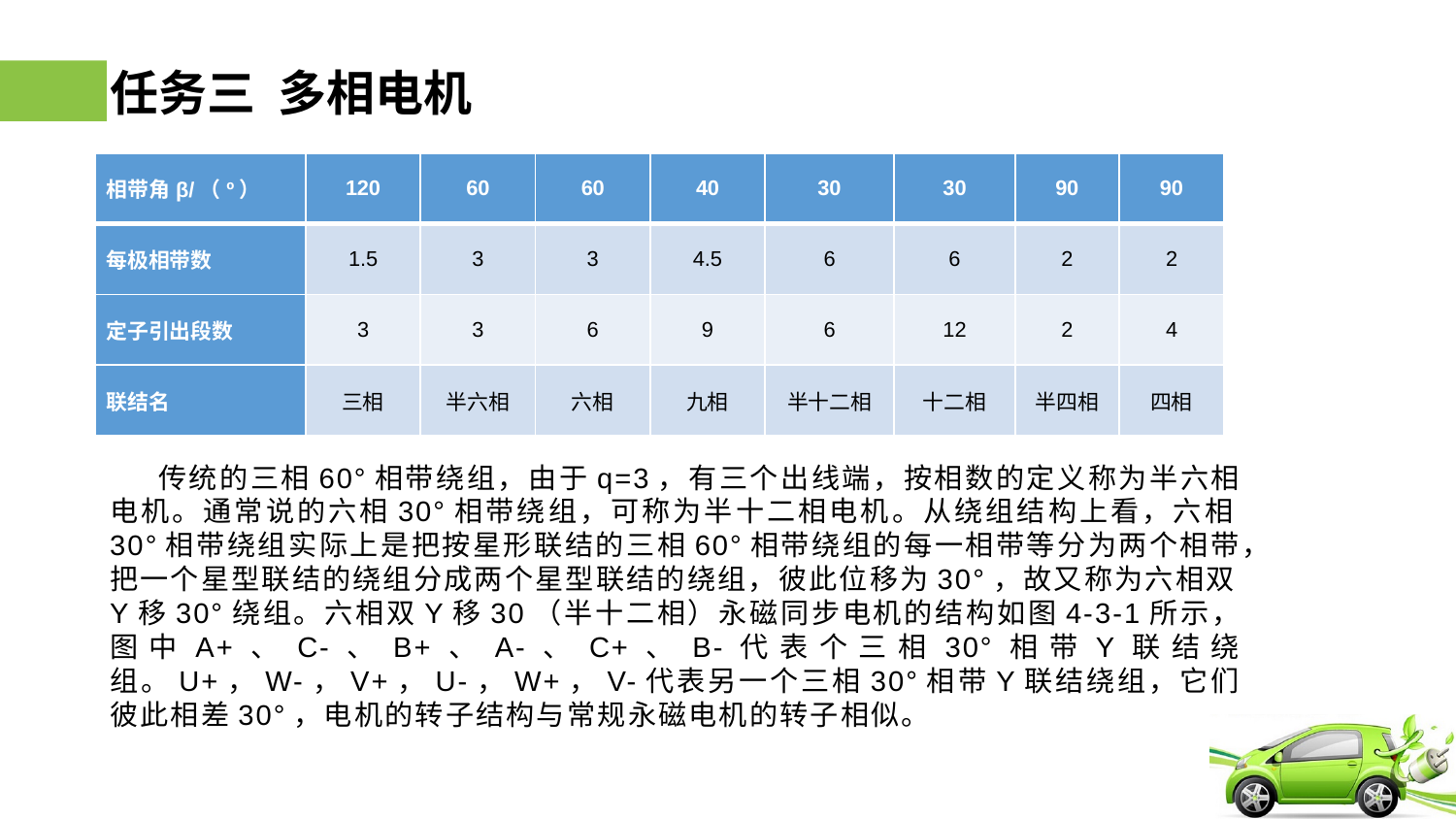

# 任务三  多相电机
| 相带角β/（º） | 120 | 60 | 60 | 40 | 30 | 30 | 90 | 90 |
| --- | --- | --- | --- | --- | --- | --- | --- | --- |
| 每极相带数 | 1.5 | 3 | 3 | 4.5 | 6 | 6 | 2 | 2 |
| 定子引出段数 | 3 | 3 | 6 | 9 | 6 | 12 | 2 | 4 |
| 联结名 | 三相 | 半六相 | 六相 | 九相 | 半十二相 | 十二相 | 半四相 | 四相 |
传统的三相60°相带绕组，由于q=3，有三个出线端，按相数的定义称为半六相电机。通常说的六相30°相带绕组，可称为半十二相电机。从绕组结构上看，六相30°相带绕组实际上是把按星形联结的三相60°相带绕组的每一相带等分为两个相带，把一个星型联结的绕组分成两个星型联结的绕组，彼此位移为30°，故又称为六相双Y移30°绕组。六相双Y移30（半十二相）永磁同步电机的结构如图4-3-1所示，图中A+、C-、B+、A-、C+、B-代表个三相30°相带Y联结绕组。U+，W-，V+，U-，W+，V-代表另一个三相30°相带Y联结绕组，它们彼此相差30°，电机的转子结构与常规永磁电机的转子相似。